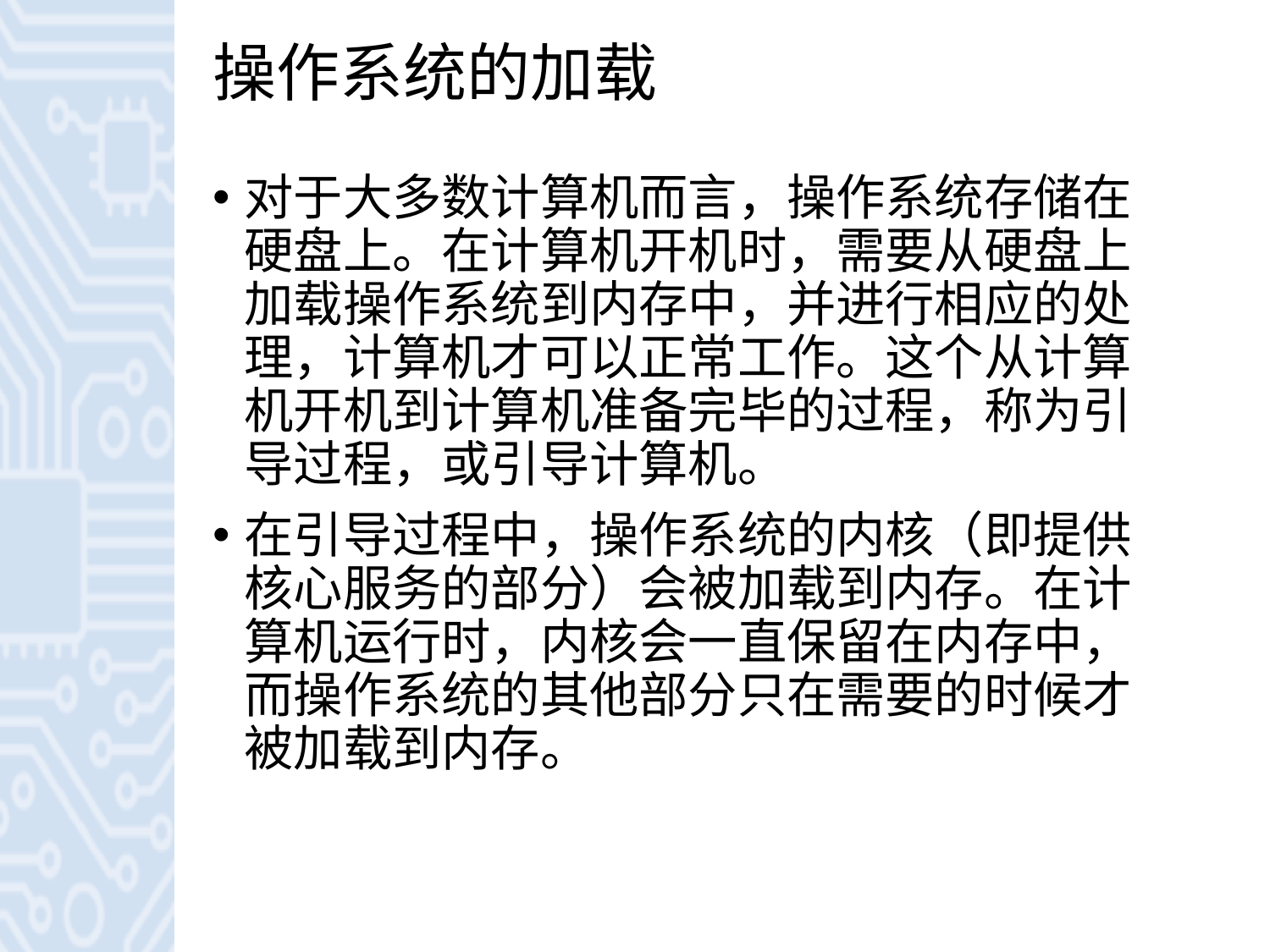

# 操作系统的加载
对于大多数计算机而言，操作系统存储在硬盘上。在计算机开机时，需要从硬盘上加载操作系统到内存中，并进行相应的处理，计算机才可以正常工作。这个从计算机开机到计算机准备完毕的过程，称为引导过程，或引导计算机。
在引导过程中，操作系统的内核（即提供核心服务的部分）会被加载到内存。在计算机运行时，内核会一直保留在内存中，而操作系统的其他部分只在需要的时候才被加载到内存。